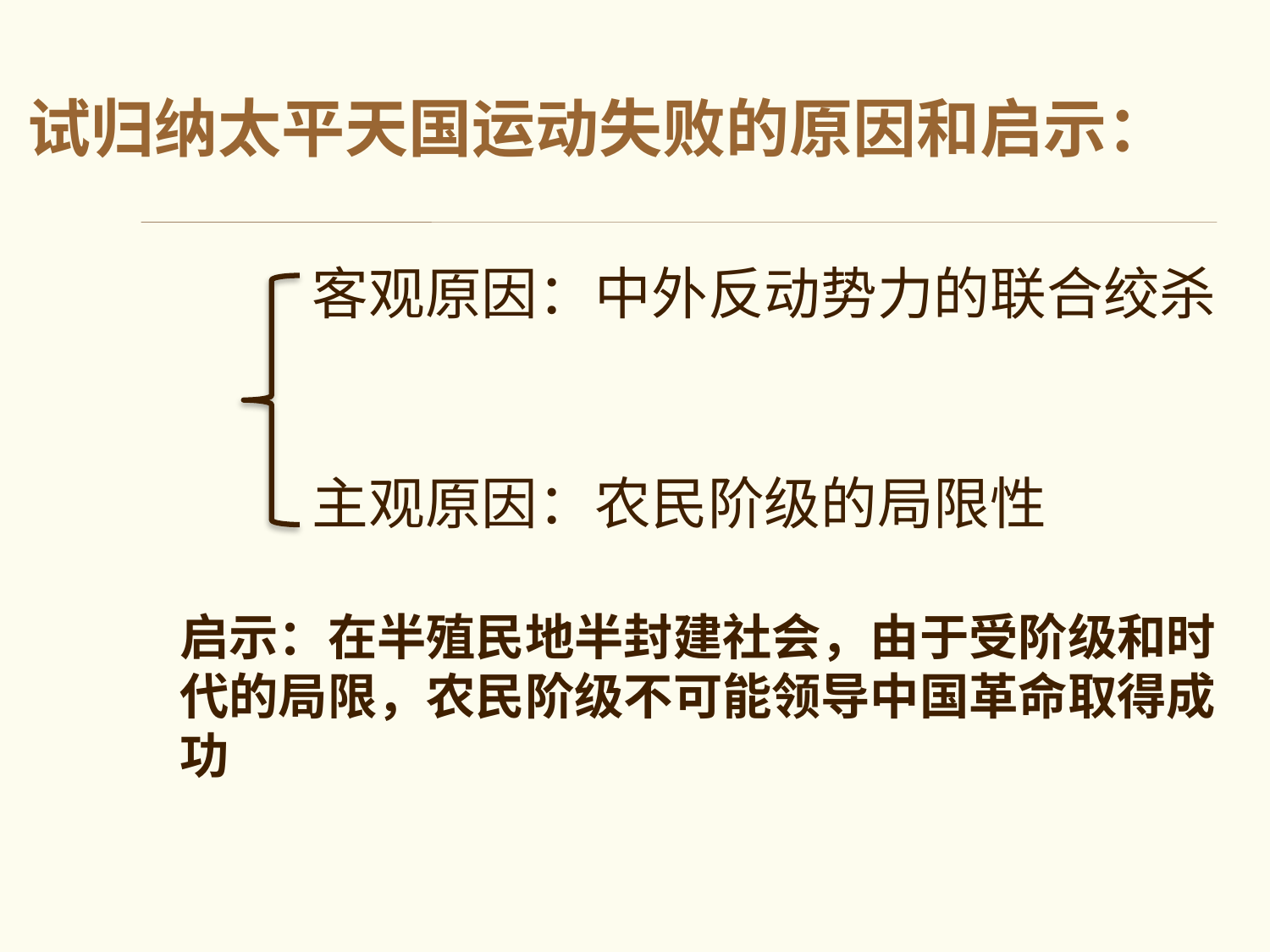

# 试归纳太平天国运动失败的原因和启示：
客观原因：中外反动势力的联合绞杀

主观原因：农民阶级的局限性
启示：在半殖民地半封建社会，由于受阶级和时代的局限，农民阶级不可能领导中国革命取得成功